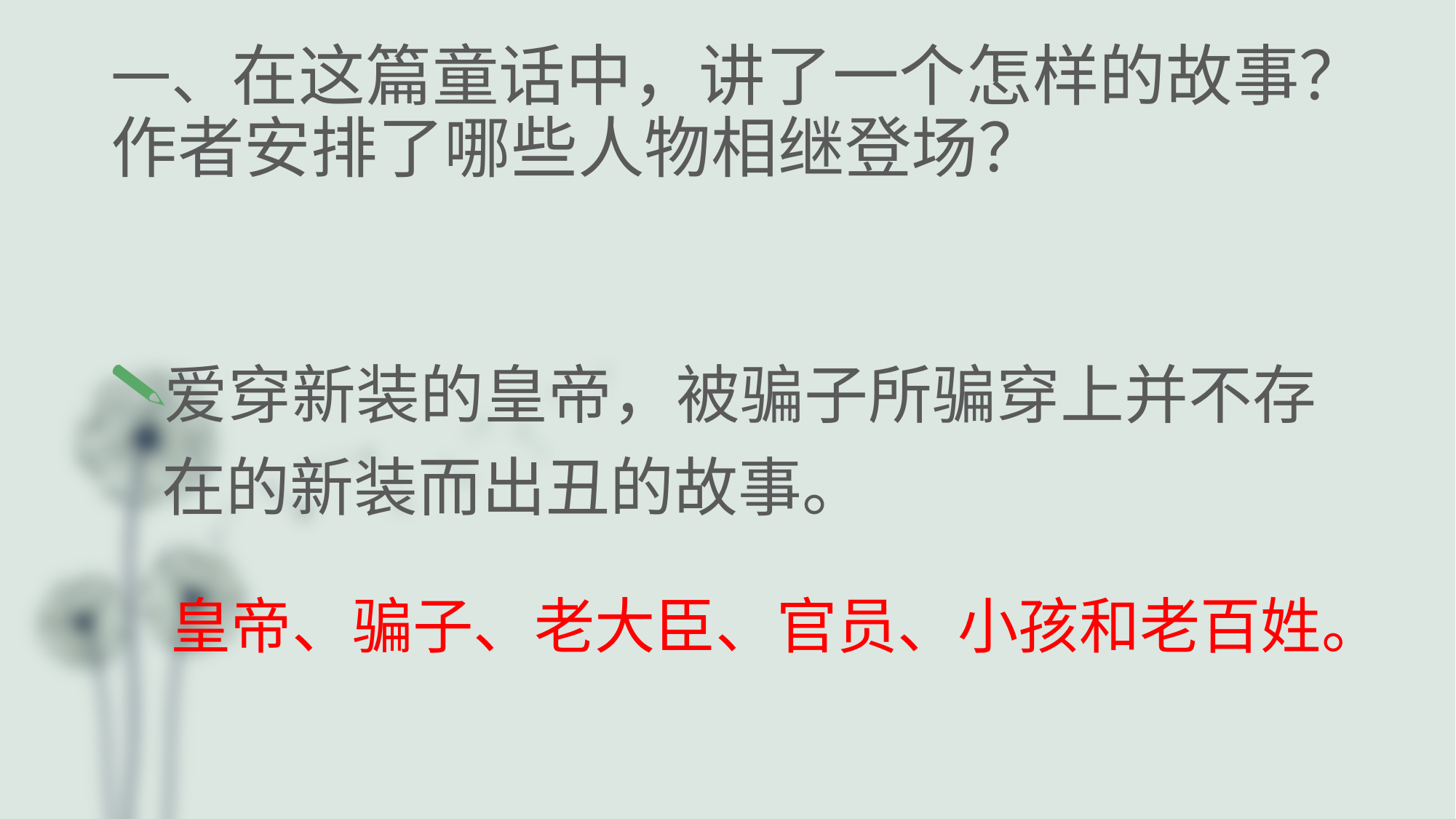

# 一、在这篇童话中，讲了一个怎样的故事？作者安排了哪些人物相继登场？

爱穿新装的皇帝，被骗子所骗穿上并不存在的新装而出丑的故事。

皇帝、骗子、老大臣、官员、小孩和老百姓。